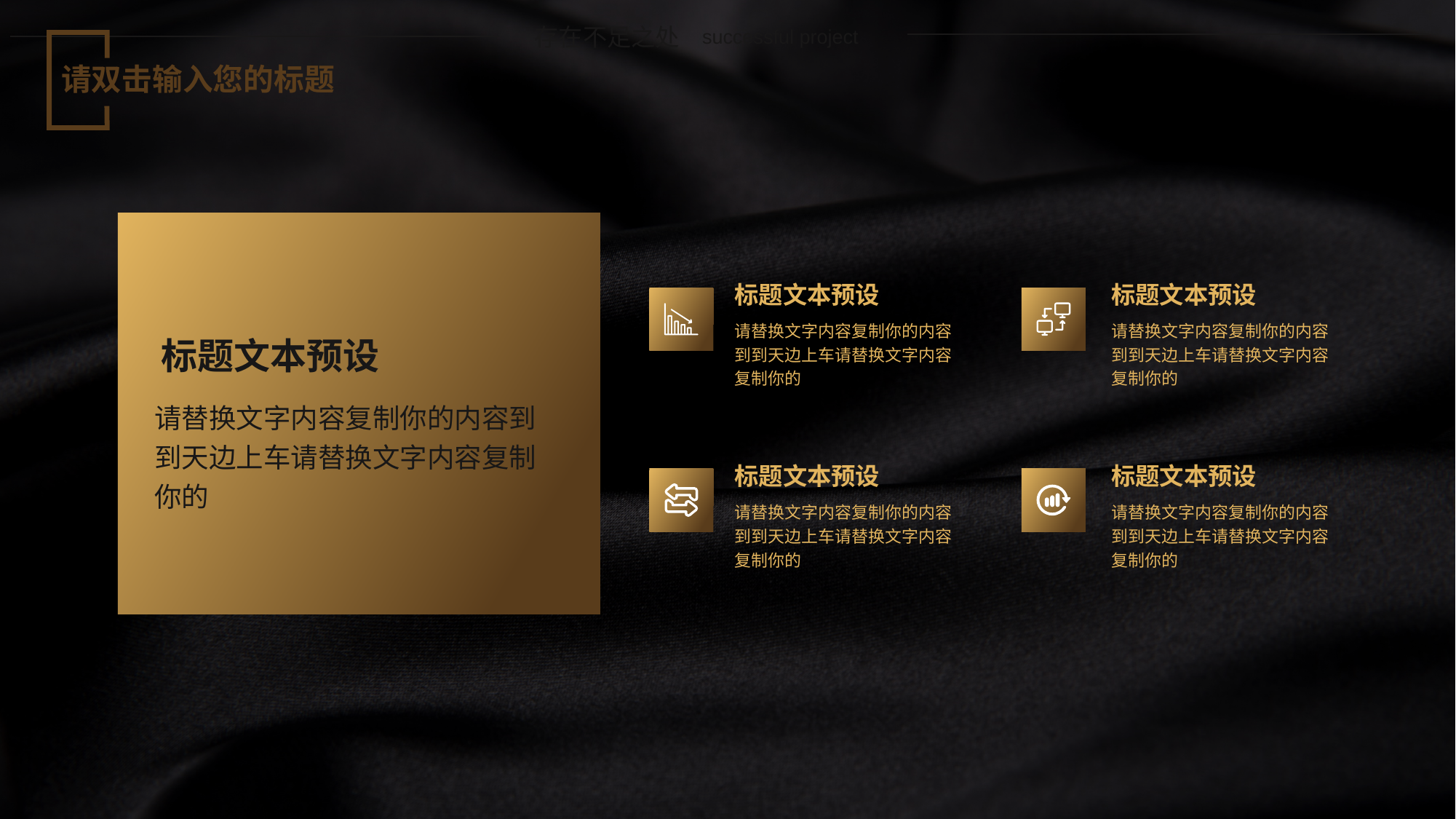

successful project
存在不足之处

请双击输入您的标题

标题文本预设
标题文本预设

请替换文字内容复制你的内容到到天边上车请替换文字内容复制你的
请替换文字内容复制你的内容到到天边上车请替换文字内容复制你的
标题文本预设
请替换文字内容复制你的内容到到天边上车请替换文字内容复制你的
标题文本预设
标题文本预设

请替换文字内容复制你的内容到到天边上车请替换文字内容复制你的
请替换文字内容复制你的内容到到天边上车请替换文字内容复制你的